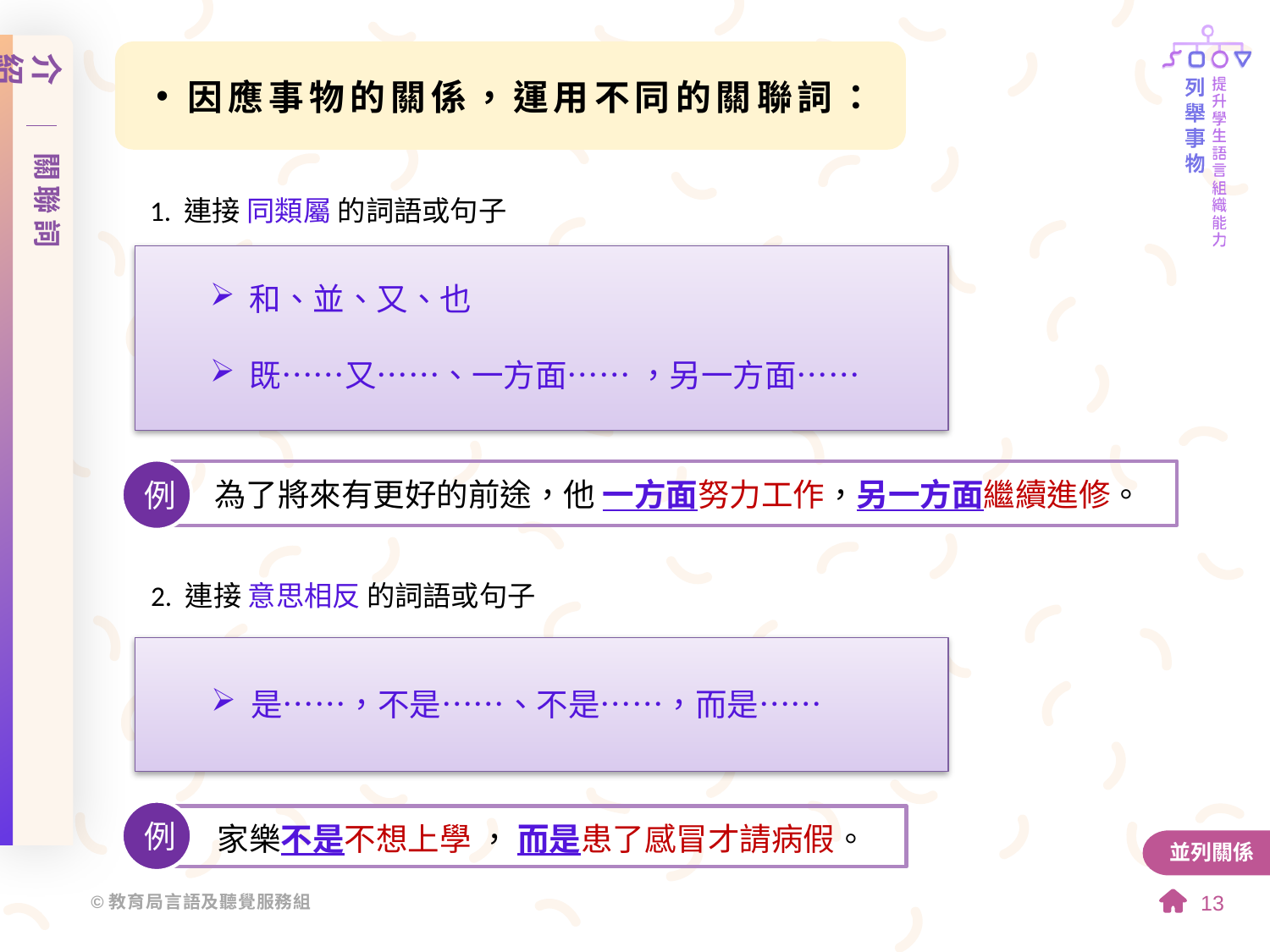

介紹
關聯詞

因應事物的關係，運用不同的關聯詞：
1. 連接 同類屬 的詞語或句子

和、並、又、也

既⋯⋯又⋯⋯、一方面⋯⋯ ，另一方面⋯⋯
例

為了將來有更好的前途，他 一方面努力工作，另一方面繼續進修。
2. 連接 意思相反 的詞語或句子

是⋯⋯，不是⋯⋯、不是⋯⋯，而是⋯⋯
例

家樂不是不想上學 ， 而是患了感冒才請病假。

並列關係
13